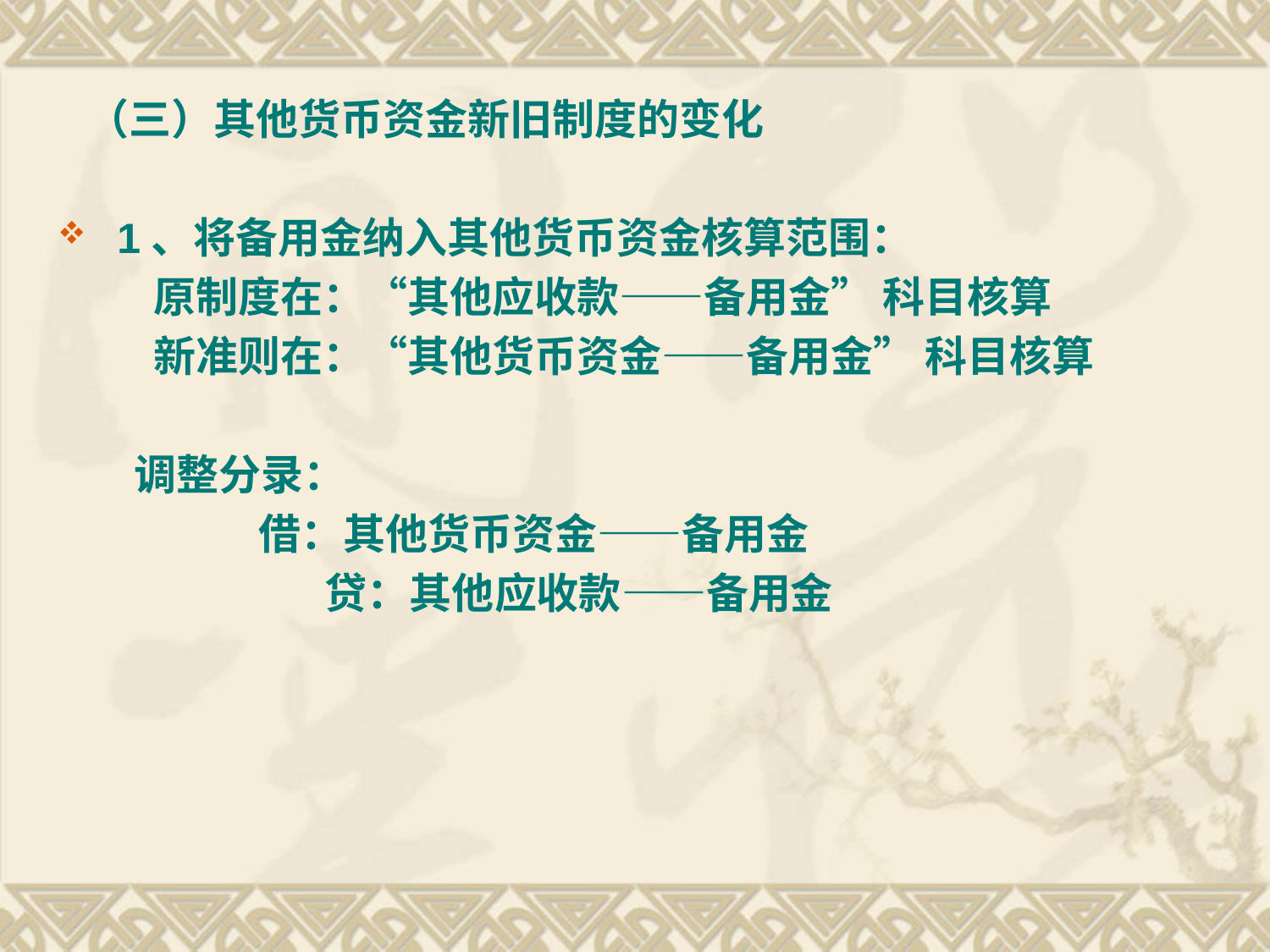

（三）其他货币资金新旧制度的变化

 1、将备用金纳入其他货币资金核算范围：
         原制度在：“其他应收款——备用金” 科目核算
         新准则在：“其他货币资金——备用金” 科目核算

       调整分录：
                    借：其他货币资金——备用金
                           贷：其他应收款——备用金